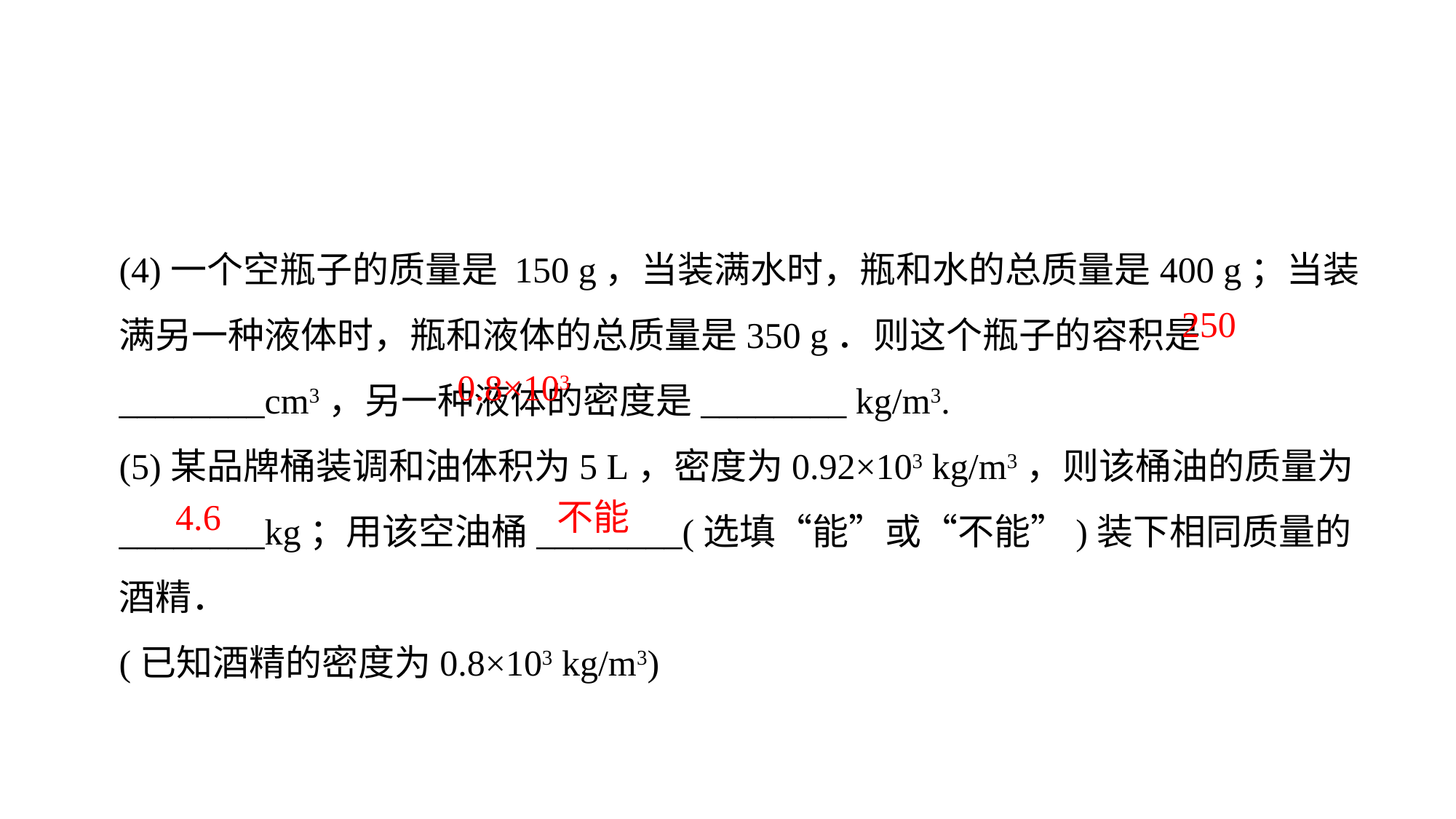

(4)一个空瓶子的质量是 150 g，当装满水时，瓶和水的总质量是400 g；当装满另一种液体时，瓶和液体的总质量是350 g．则这个瓶子的容积是________cm3，另一种液体的密度是________ kg/m3.
(5)某品牌桶装调和油体积为5 L，密度为0.92×103 kg/m3，则该桶油的质量为________kg；用该空油桶________(选填“能”或“不能”)装下相同质量的酒精．
(已知酒精的密度为0.8×103 kg/m3)
250
0.8×103
4.6
不能